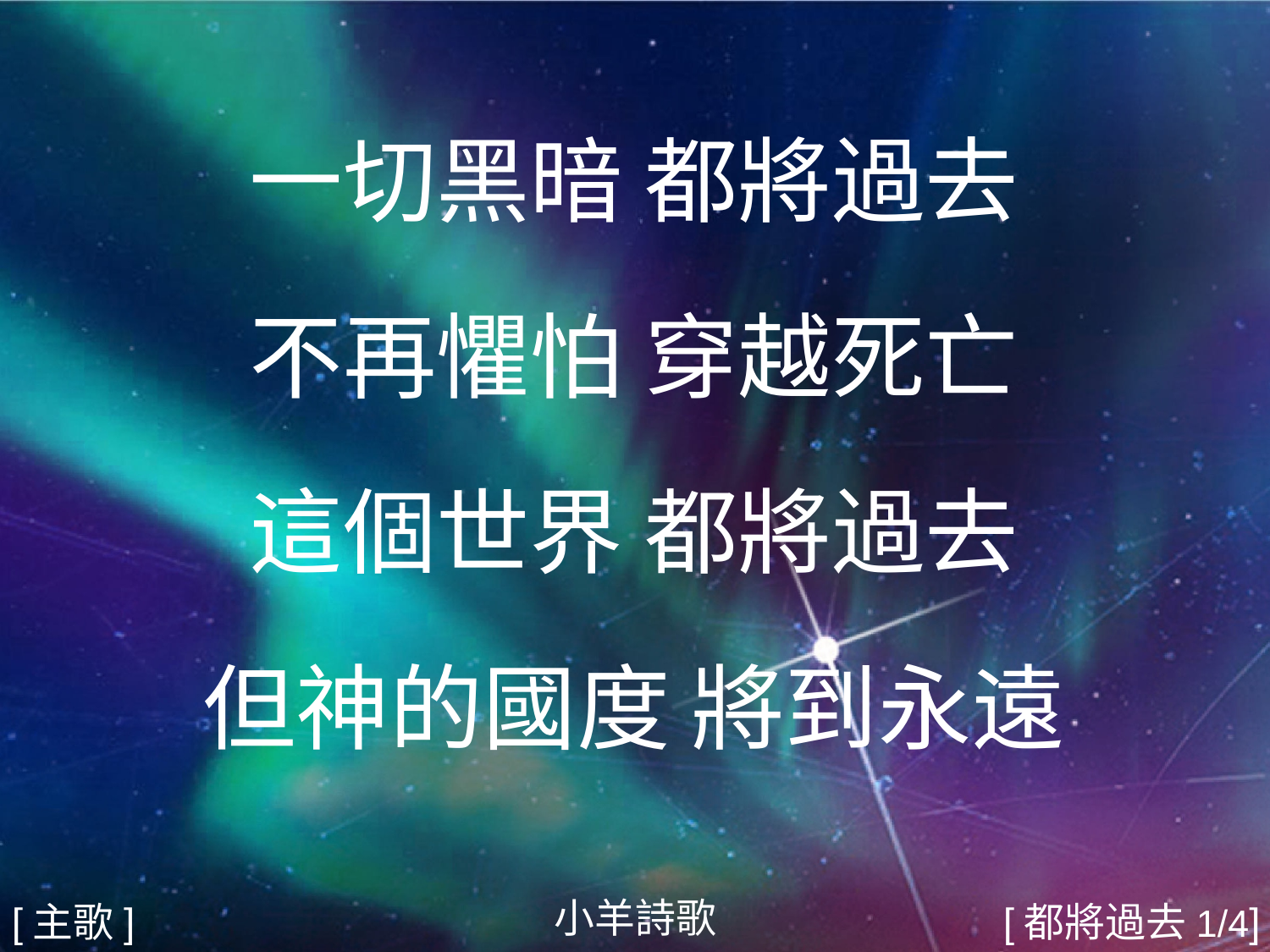

一切黑暗 都將過去

不再懼怕 穿越死亡

這個世界 都將過去

但神的國度 將到永遠
#

小羊詩歌
[主歌]
[都將過去1/4]